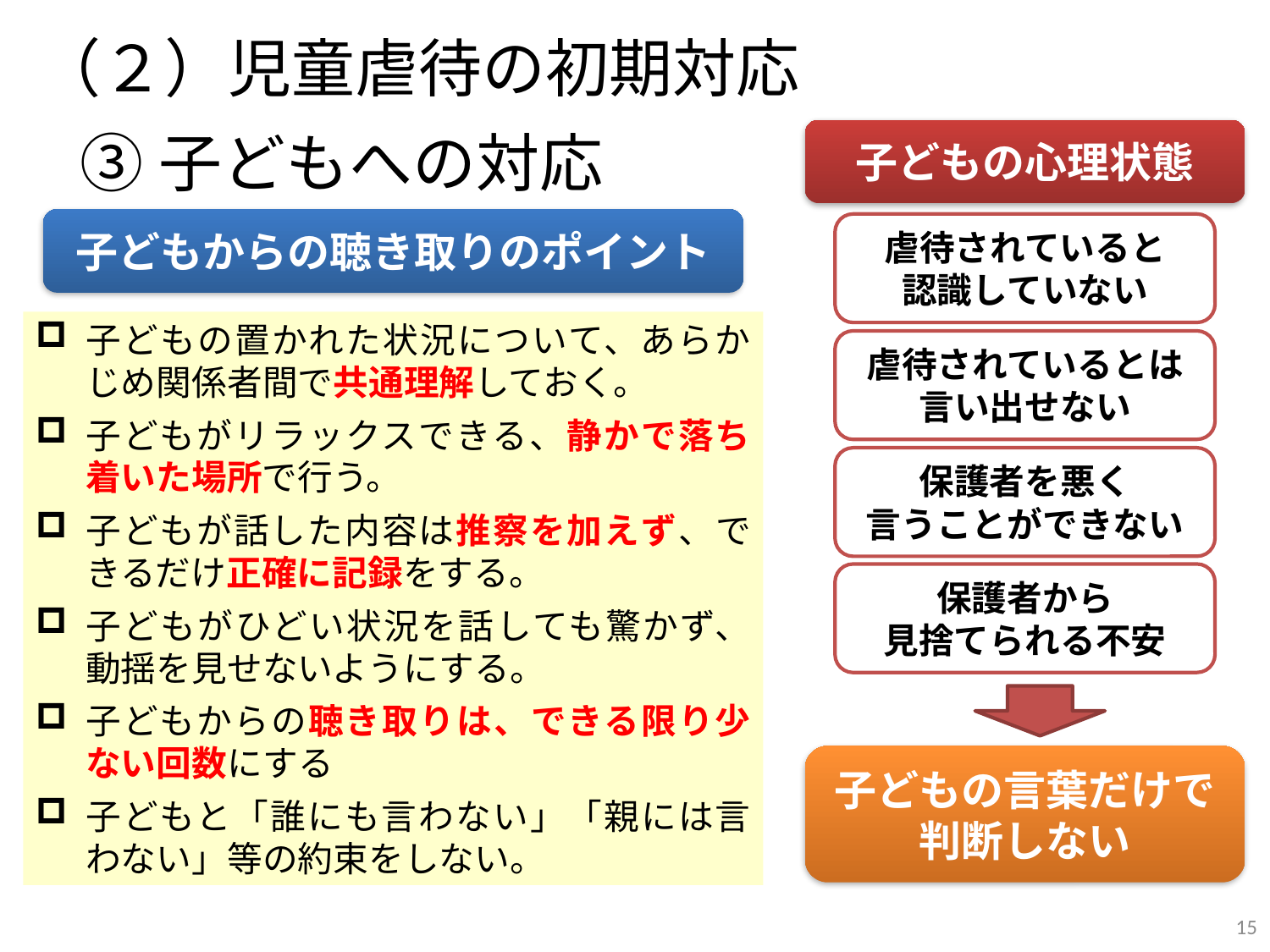

（２）児童虐待の初期対応
③子どもへの対応
子どもの心理状態
子どもからの聴き取りのポイント
虐待されていると
認識していない
子どもの置かれた状況について、あらかじめ関係者間で共通理解しておく。
子どもがリラックスできる、静かで落ち着いた場所で行う。
子どもが話した内容は推察を加えず、できるだけ正確に記録をする。
子どもがひどい状況を話しても驚かず、動揺を見せないようにする。
子どもからの聴き取りは、できる限り少ない回数にする
子どもと「誰にも言わない」「親には言わない」等の約束をしない。
虐待されているとは言い出せない
保護者を悪く
言うことができない
保護者から
見捨てられる不安

子どもの言葉だけで判断しない
15